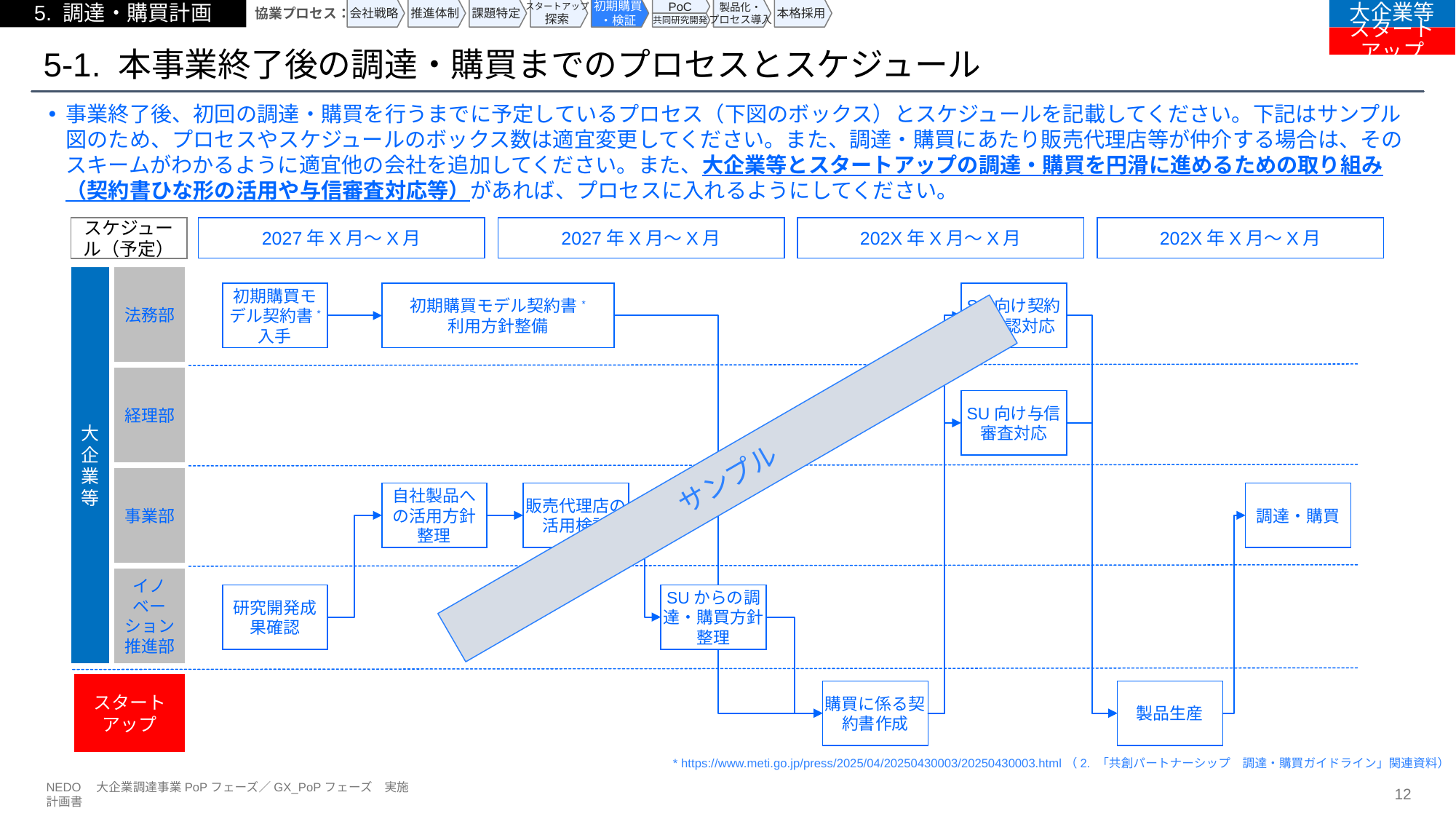

5. 調達・購買計画
協業プロセス：
会社戦略
推進体制
課題特定
スタートアップ
探索
初期購買
・検証
PoC
製品化・
プロセス導入
本格採用
大企業等
共同研究開発
スタートアップ
# 5-1. 本事業終了後の調達・購買までのプロセスとスケジュール
事業終了後、初回の調達・購買を行うまでに予定しているプロセス（下図のボックス）とスケジュールを記載してください。下記はサンプル図のため、プロセスやスケジュールのボックス数は適宜変更してください。また、調達・購買にあたり販売代理店等が仲介する場合は、そのスキームがわかるように適宜他の会社を追加してください。また、大企業等とスタートアップの調達・購買を円滑に進めるための取り組み（契約書ひな形の活用や与信審査対応等）があれば、プロセスに入れるようにしてください。
スケジュール（予定）
2027年X月～X月
2027年X月～X月
202X年X月～X月
202X年X月～X月
大企業等
法務部
初期購買モデル契約書*
入手
初期購買モデル契約書*
利用方針整備
SU向け契約書確認対応
経理部
SU向け与信審査対応
サンプル
事業部
販売代理店の活用検討
調達・購買
自社製品への活用方針整理
イノベーション推進部
SUからの調達・購買方針整理
研究開発成果確認
スタートアップ
購買に係る契約書作成
製品生産
* https://www.meti.go.jp/press/2025/04/20250430003/20250430003.html（2. 「共創パートナーシップ　調達・購買ガイドライン」関連資料）
NEDO　大企業調達事業PoPフェーズ／GX_PoPフェーズ　実施計画書
12